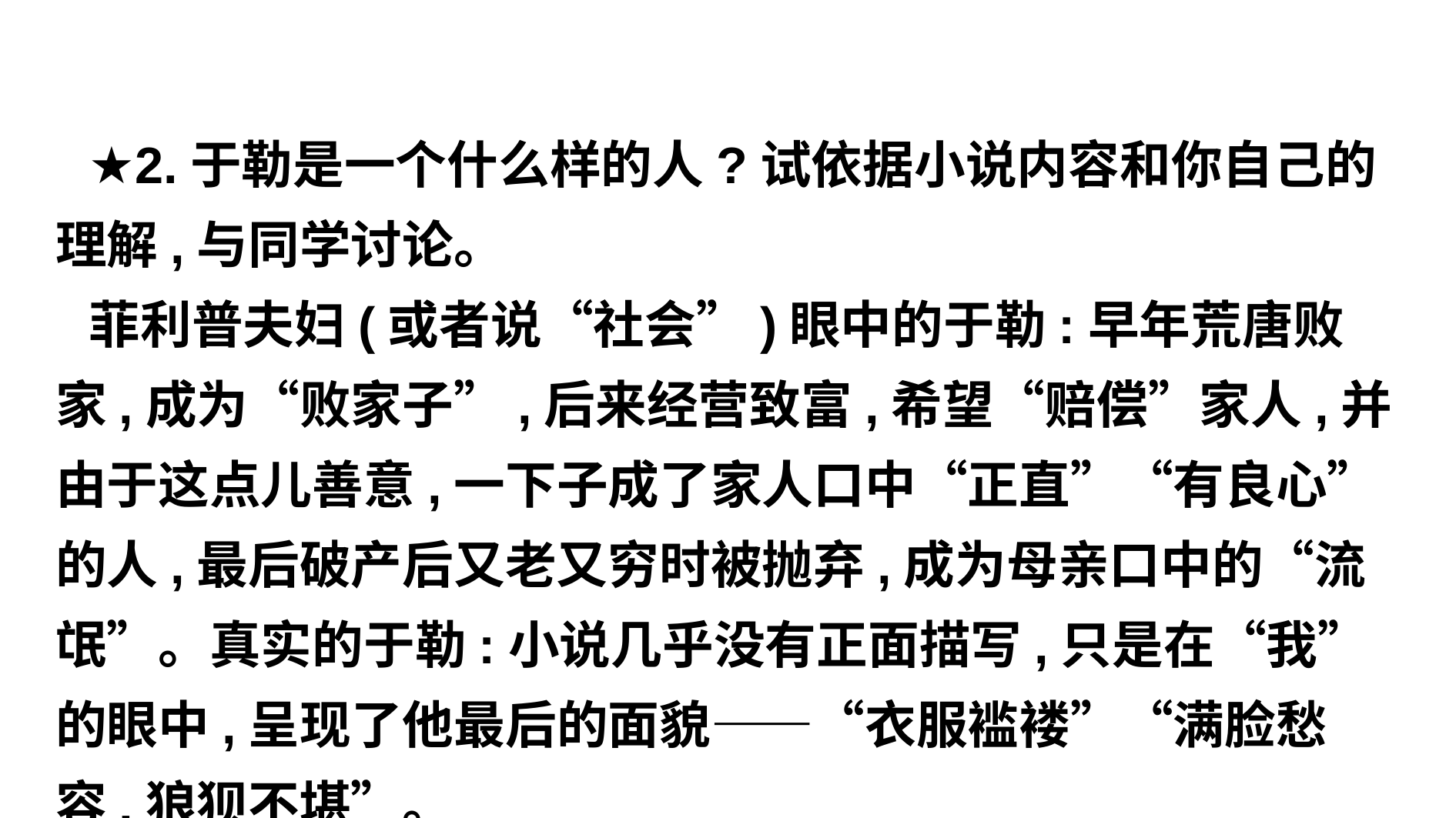

★2.于勒是一个什么样的人?试依据小说内容和你自己的理解,与同学讨论。
菲利普夫妇(或者说“社会”)眼中的于勒:早年荒唐败家,成为“败家子”,后来经营致富,希望“赔偿”家人,并由于这点儿善意,一下子成了家人口中“正直”“有良心”的人,最后破产后又老又穷时被抛弃,成为母亲口中的“流氓”。真实的于勒:小说几乎没有正面描写,只是在“我”的眼中,呈现了他最后的面貌——“衣服褴褛”“满脸愁容,狼狈不堪”。